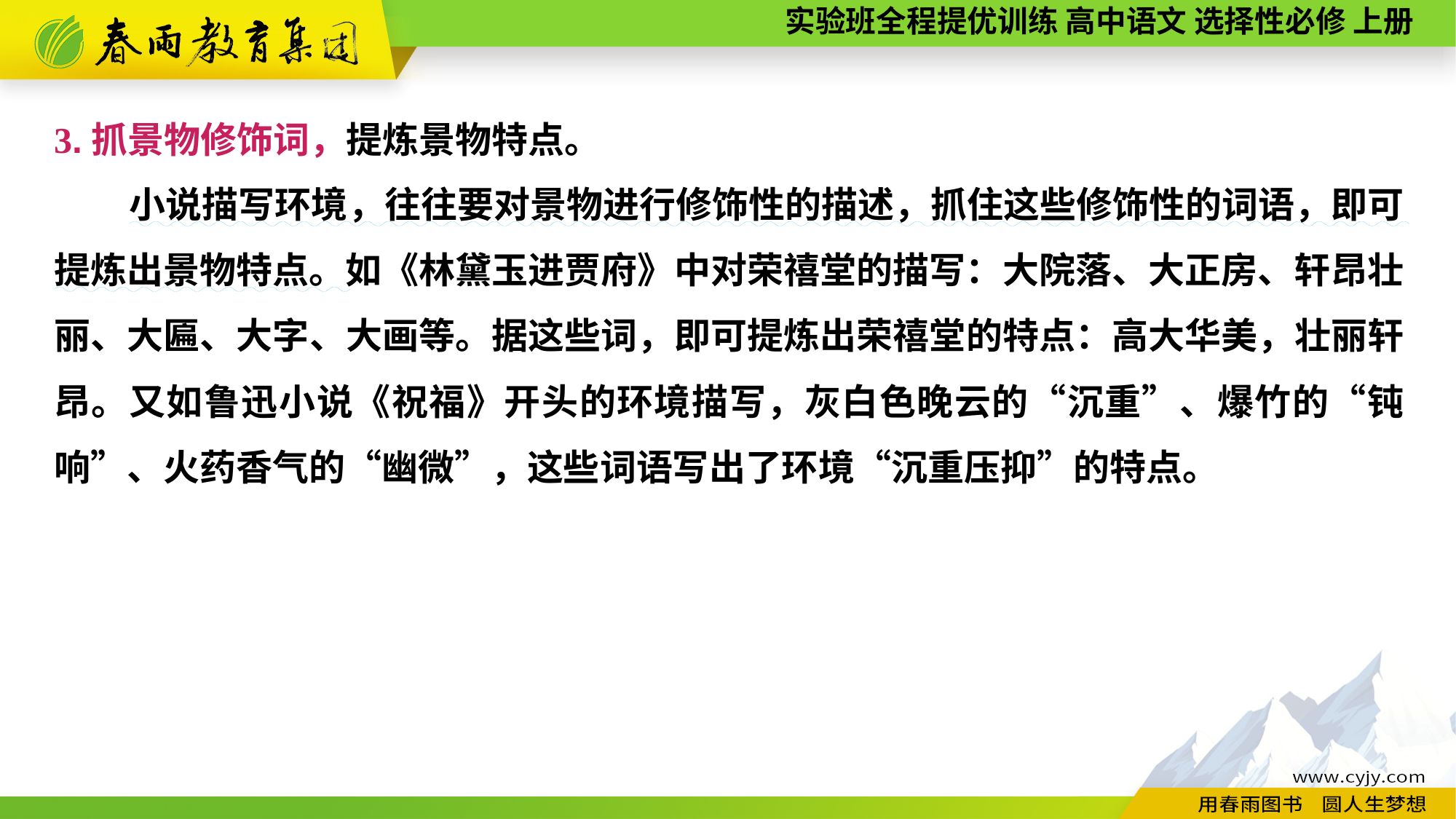

3.抓景物修饰词，提炼景物特点。
小说描写环境，往往要对景物进行修饰性的描述，抓住这些修饰性的词语，即可提炼出景物特点。如《林黛玉进贾府》中对荣禧堂的描写：大院落、大正房、轩昂壮丽、大匾、大字、大画等。据这些词，即可提炼出荣禧堂的特点：高大华美，壮丽轩昂。又如鲁迅小说《祝福》开头的环境描写，灰白色晚云的“沉重”、爆竹的“钝响”、火药香气的“幽微”，这些词语写出了环境“沉重压抑”的特点。